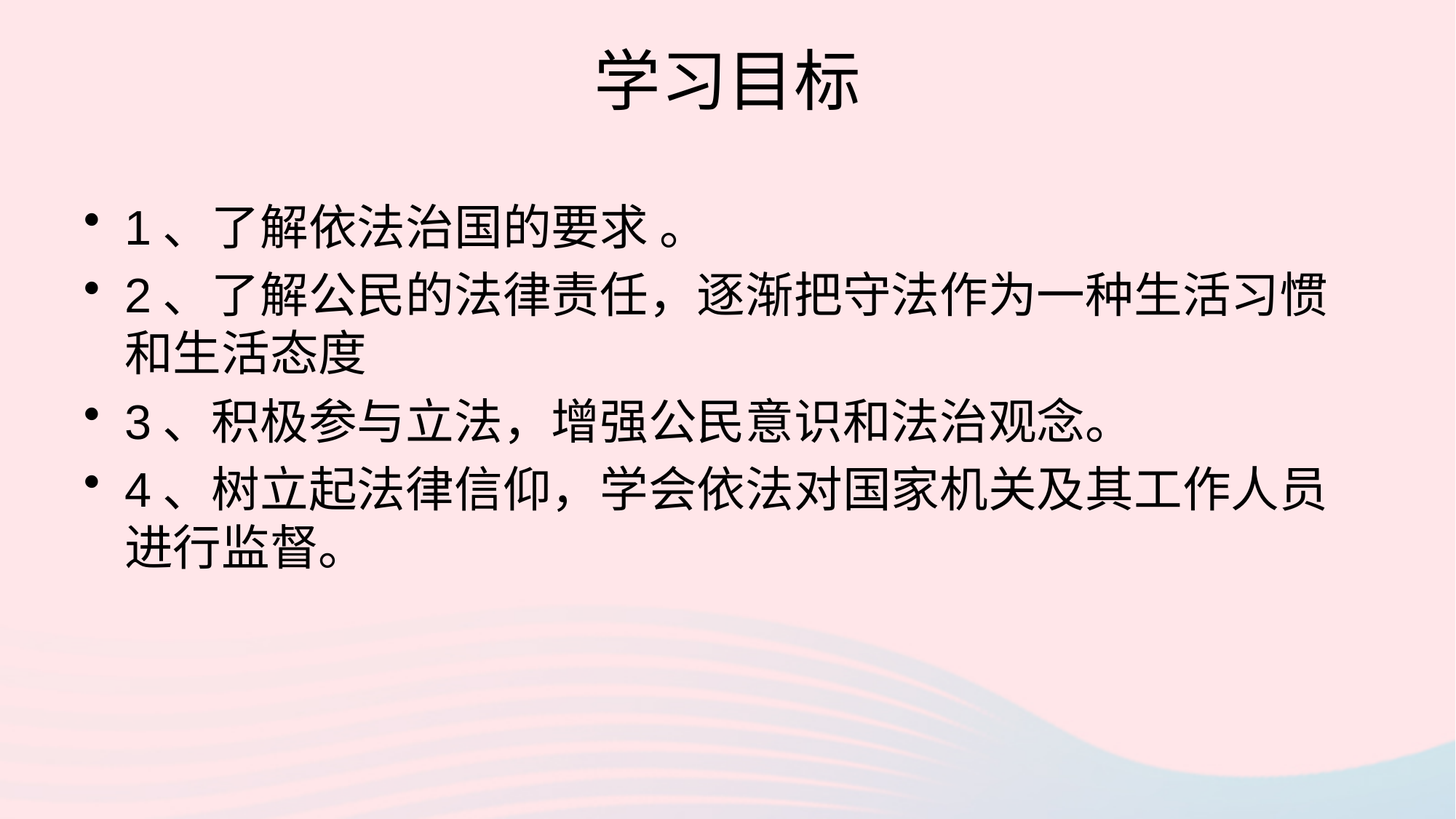

# 学习目标
1、了解依法治国的要求 。
2、了解公民的法律责任，逐渐把守法作为一种生活习惯和生活态度
3、积极参与立法，增强公民意识和法治观念。
4、树立起法律信仰，学会依法对国家机关及其工作人员进行监督。